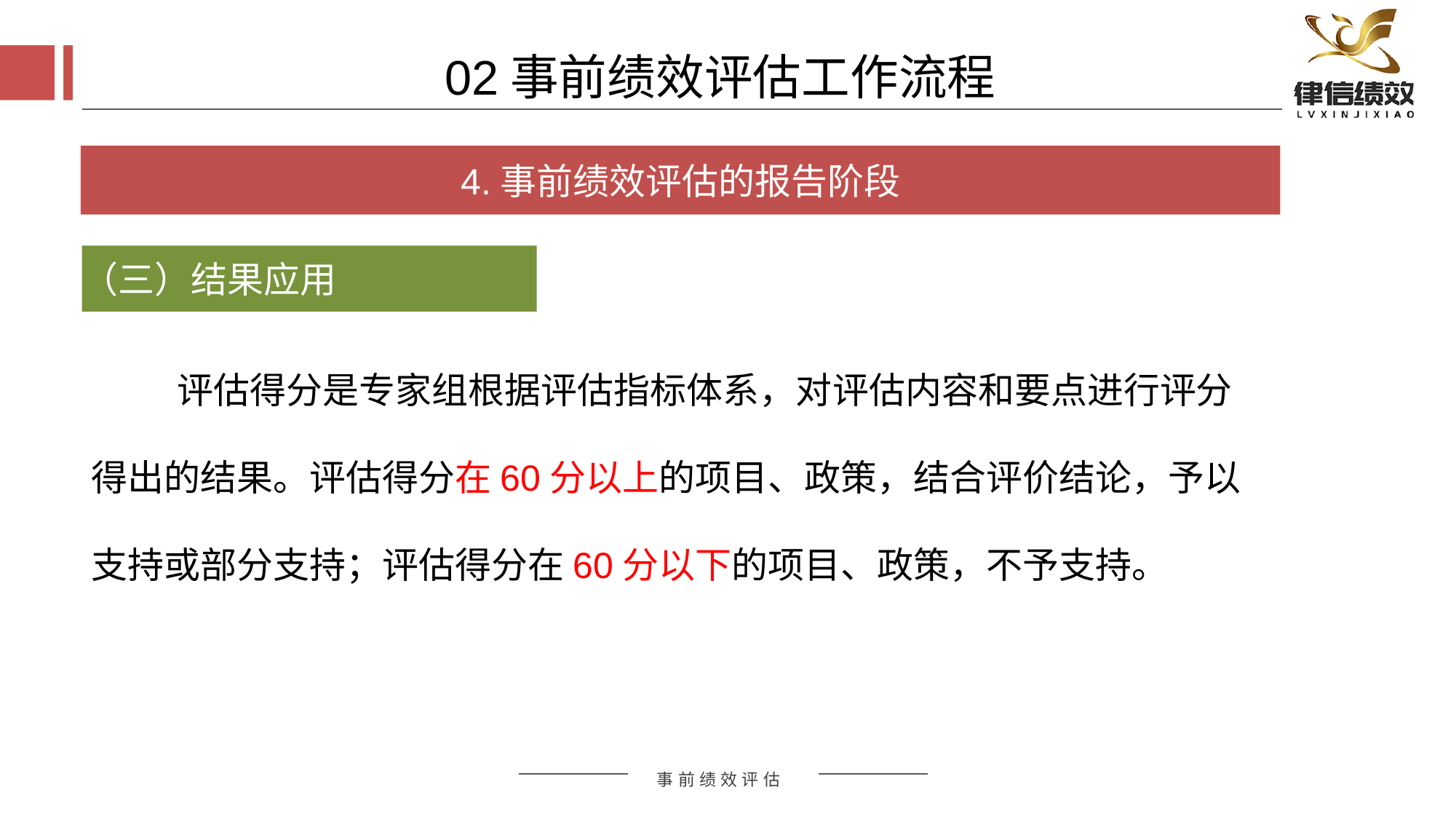

02事前绩效评估工作流程
4.事前绩效评估的报告阶段
（三）结果应用
评估得分是专家组根据评估指标体系，对评估内容和要点进行评分得出的结果。评估得分在60分以上的项目、政策，结合评价结论，予以支持或部分支持；评估得分在60分以下的项目、政策，不予支持。
评估方式
评估方式